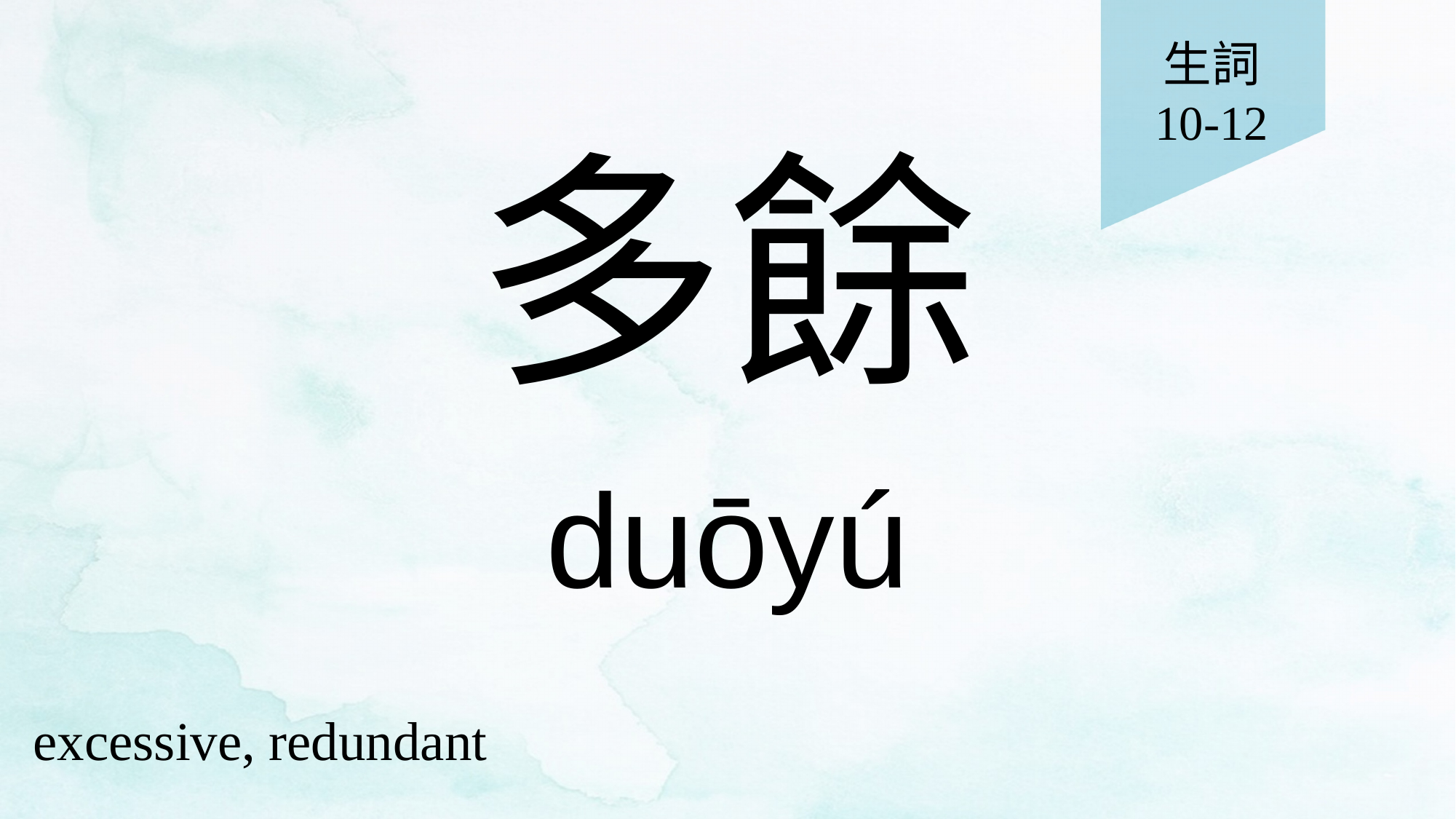

生詞
10-12
# 多餘
duōyú
excessive, redundant